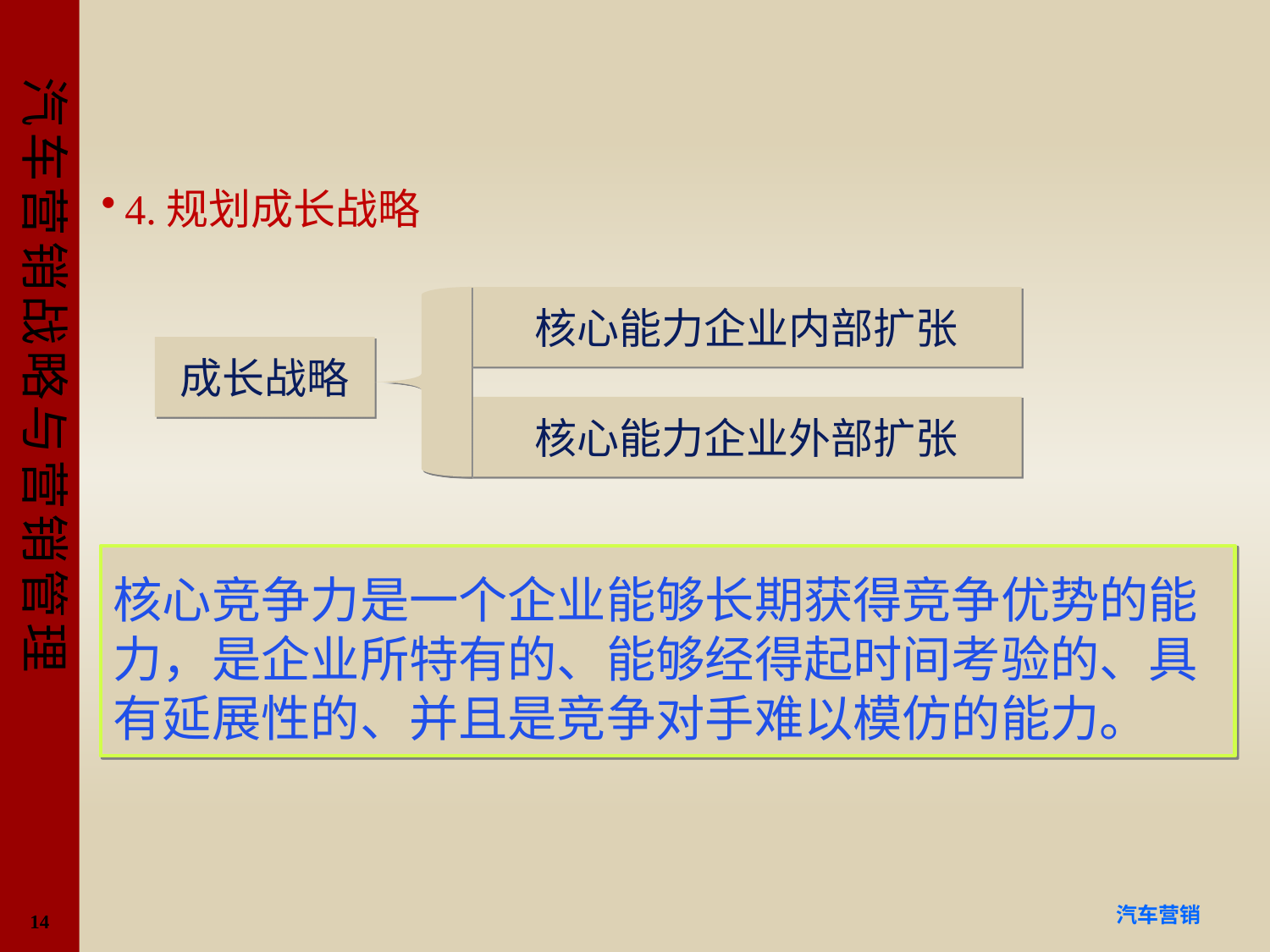

#
4.规划成长战略

核心能力企业内部扩张
成长战略
核心能力企业外部扩张

核心竞争力是一个企业能够长期获得竞争优势的能力，是企业所特有的、能够经得起时间考验的、具有延展性的、并且是竞争对手难以模仿的能力。
14